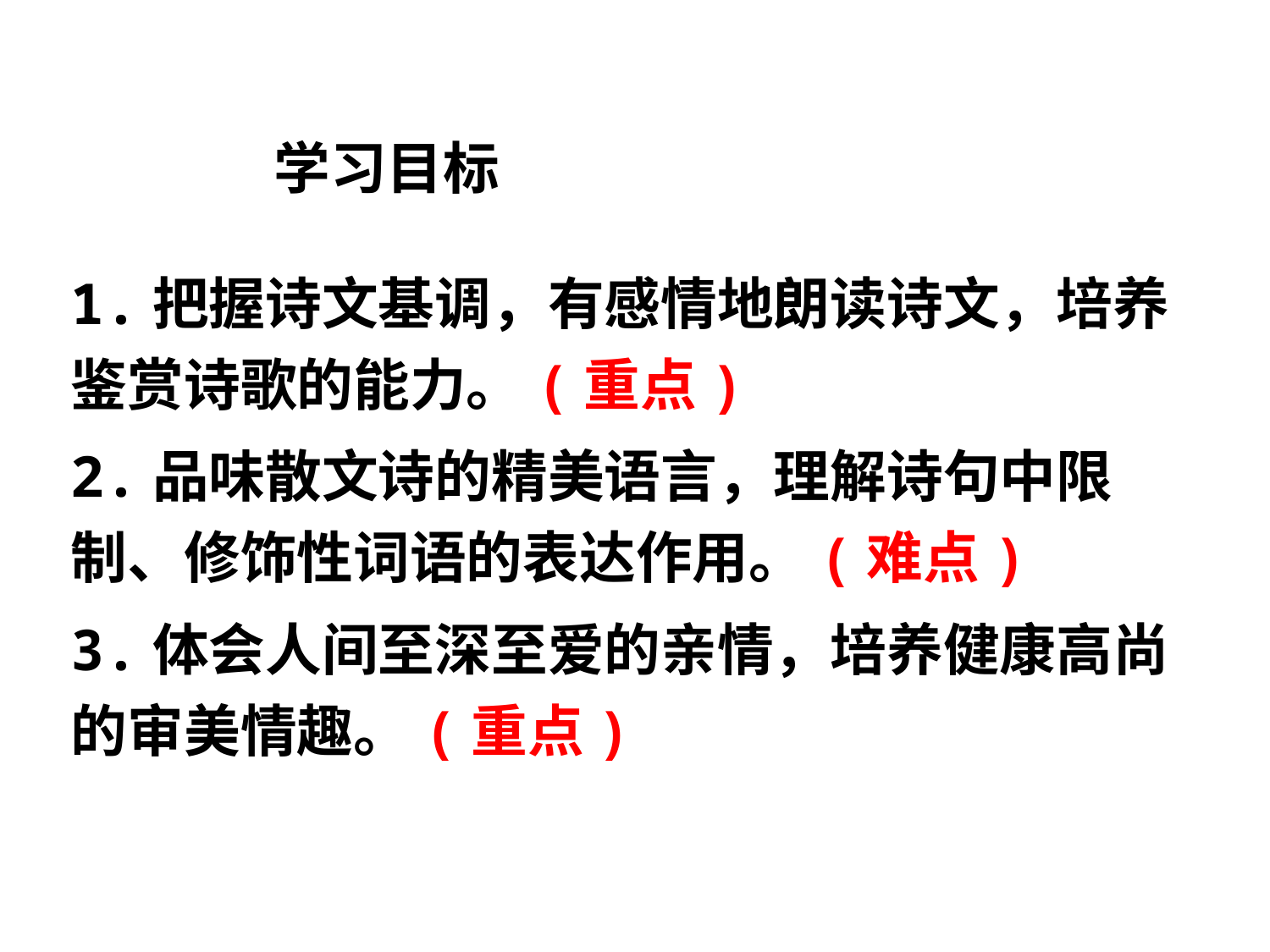

学习目标
1.把握诗文基调，有感情地朗读诗文，培养鉴赏诗歌的能力。(重点)
2.品味散文诗的精美语言，理解诗句中限制、修饰性词语的表达作用。(难点)
3.体会人间至深至爱的亲情，培养健康高尚的审美情趣。(重点)